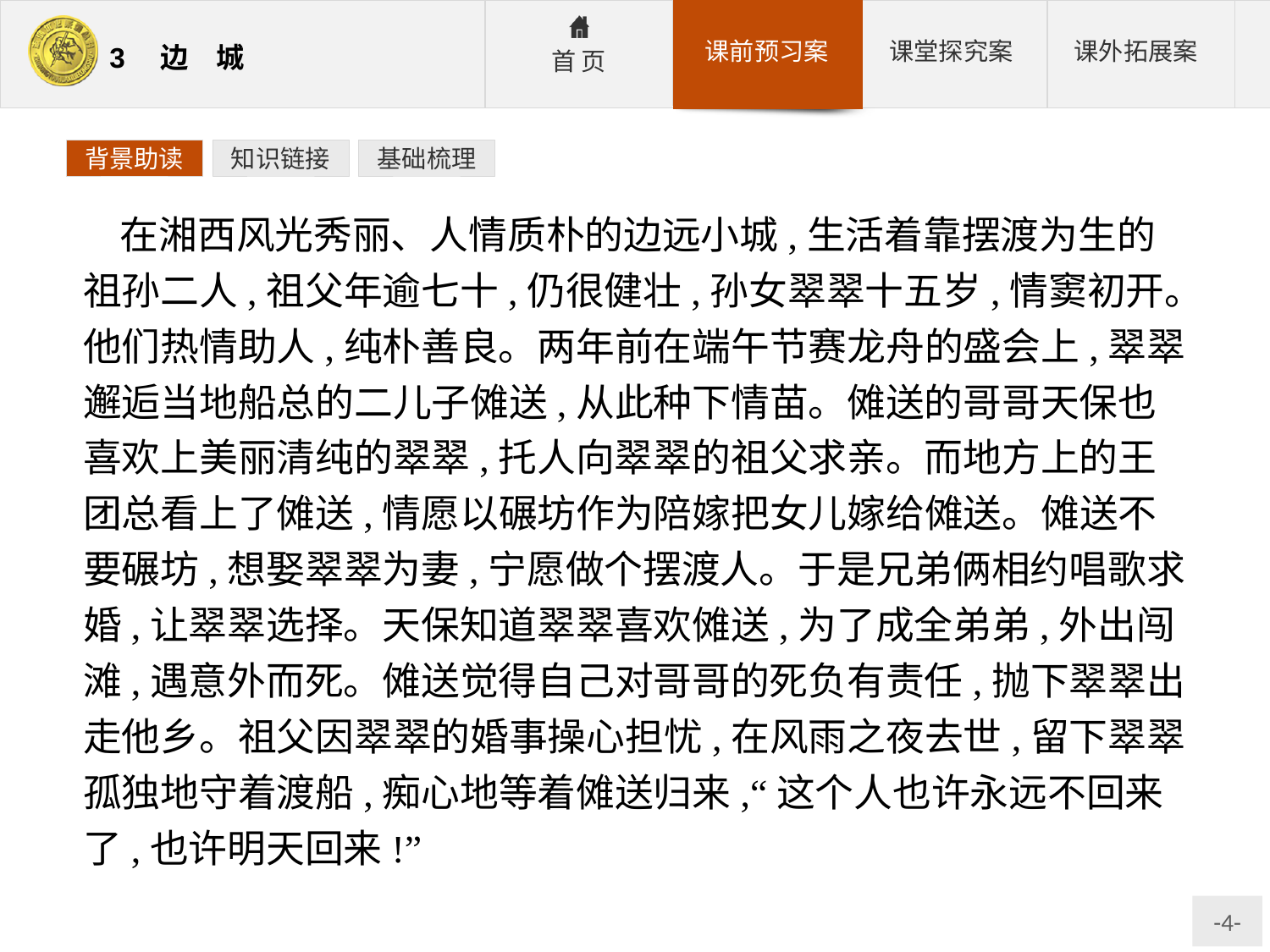

背景助读
知识链接
基础梳理
在湘西风光秀丽、人情质朴的边远小城,生活着靠摆渡为生的祖孙二人,祖父年逾七十,仍很健壮,孙女翠翠十五岁,情窦初开。他们热情助人,纯朴善良。两年前在端午节赛龙舟的盛会上,翠翠邂逅当地船总的二儿子傩送,从此种下情苗。傩送的哥哥天保也喜欢上美丽清纯的翠翠,托人向翠翠的祖父求亲。而地方上的王团总看上了傩送,情愿以碾坊作为陪嫁把女儿嫁给傩送。傩送不要碾坊,想娶翠翠为妻,宁愿做个摆渡人。于是兄弟俩相约唱歌求婚,让翠翠选择。天保知道翠翠喜欢傩送,为了成全弟弟,外出闯滩,遇意外而死。傩送觉得自己对哥哥的死负有责任,抛下翠翠出走他乡。祖父因翠翠的婚事操心担忧,在风雨之夜去世,留下翠翠孤独地守着渡船,痴心地等着傩送归来,“这个人也许永远不回来了,也许明天回来!”